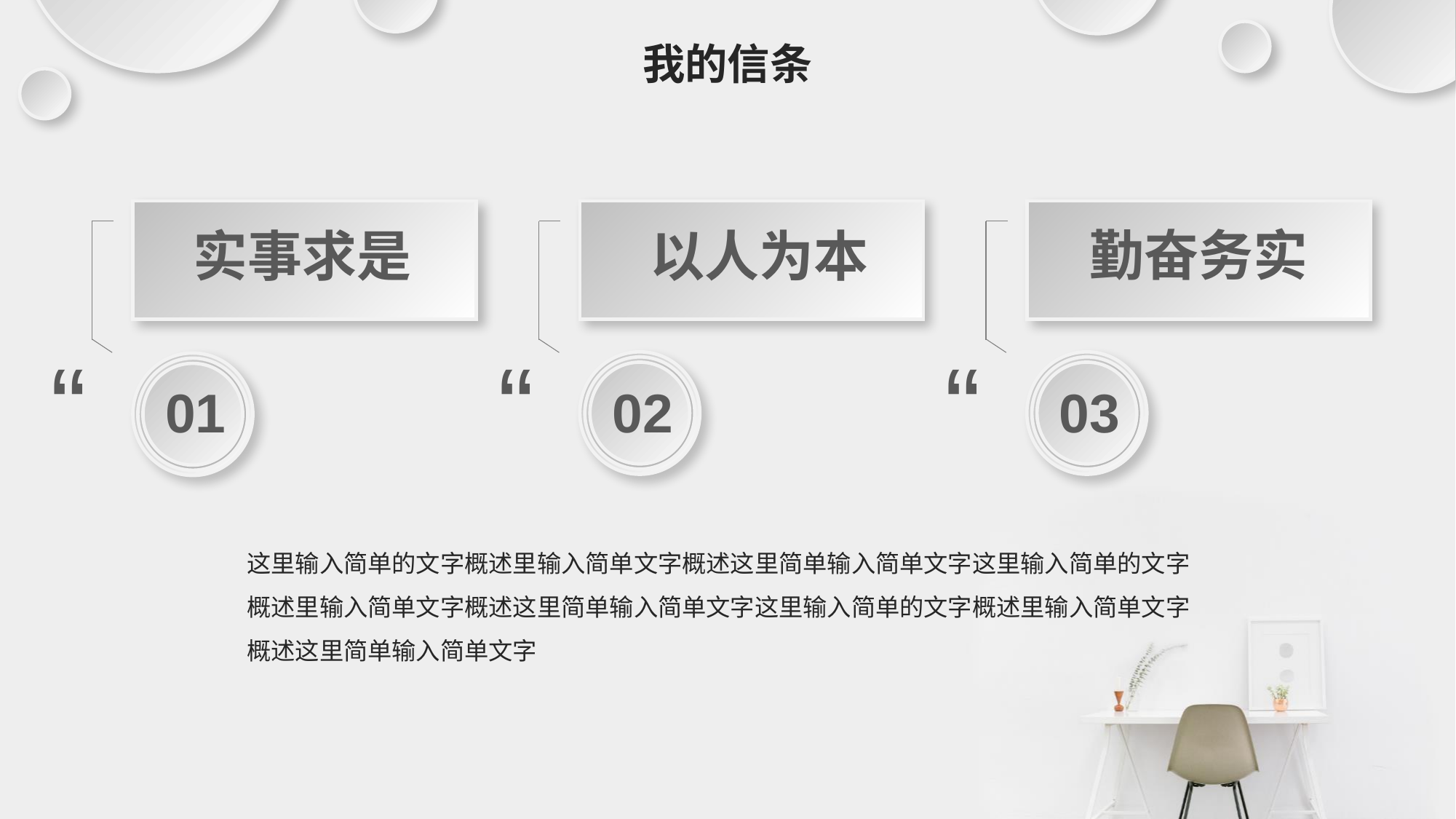

我的信条

勤奋务实
实事求是
以人为本
“
“
“

03
02
01
这里输入简单的文字概述里输入简单文字概述这里简单输入简单文字这里输入简单的文字概述里输入简单文字概述这里简单输入简单文字这里输入简单的文字概述里输入简单文字概述这里简单输入简单文字